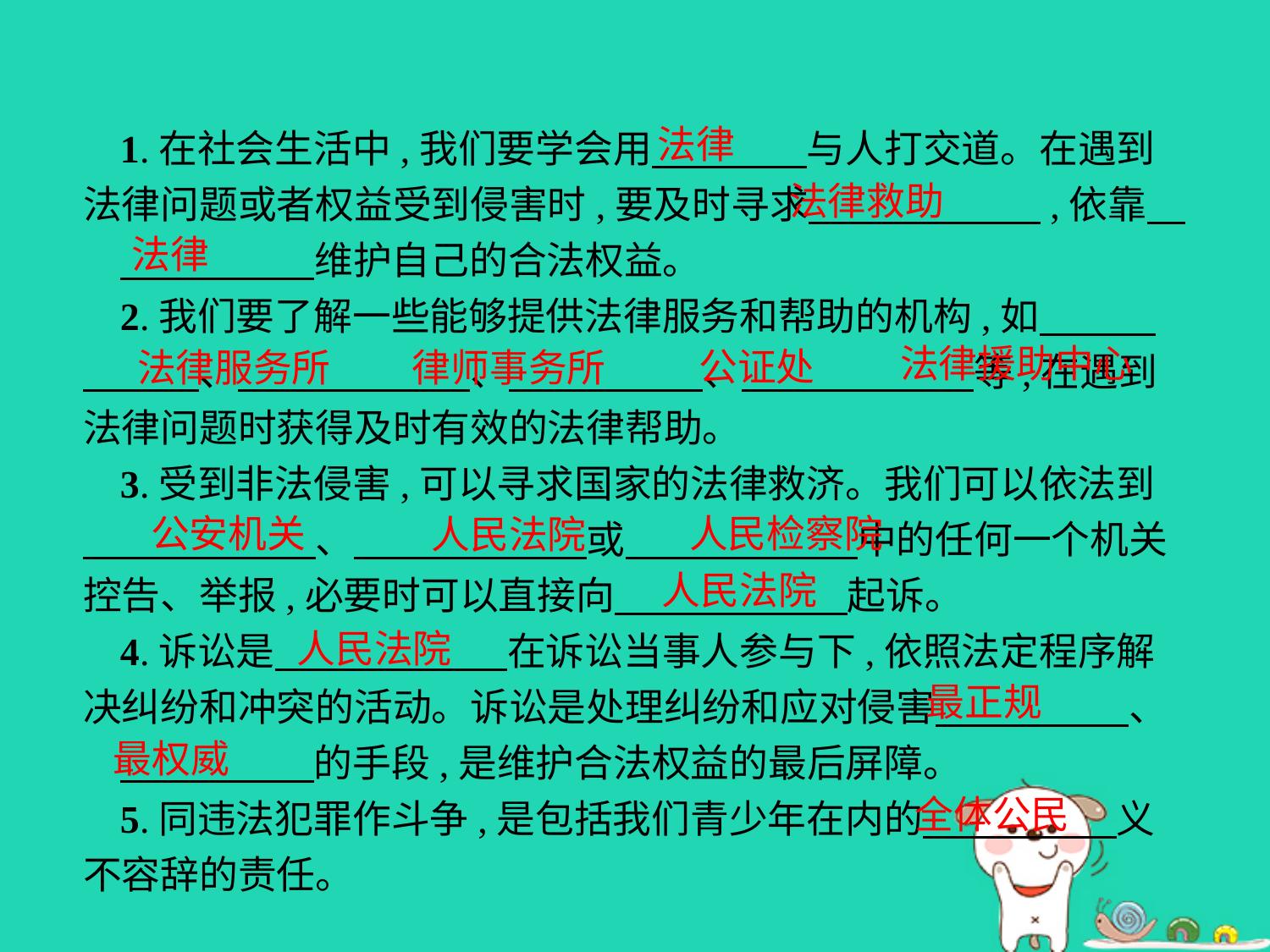

法律
1.在社会生活中,我们要学会用　　　　与人打交道。在遇到法律问题或者权益受到侵害时,要及时寻求　　　　　　,依靠
　　         　维护自己的合法权益。
2.我们要了解一些能够提供法律服务和帮助的机构,如　　　　　　、　　　　　　、　　　　　、　　　　　　等,在遇到法律问题时获得及时有效的法律帮助。
3.受到非法侵害,可以寻求国家的法律救济。我们可以依法到　　　　　　、　　　　　　或　　　　　　中的任何一个机关控告、举报,必要时可以直接向　　　　　　起诉。
4.诉讼是　　　　　　在诉讼当事人参与下,依照法定程序解决纠纷和冲突的活动。诉讼是处理纠纷和应对侵害　　　　　、
　　　　　的手段,是维护合法权益的最后屏障。
5.同违法犯罪作斗争,是包括我们青少年在内的　　　　　义不容辞的责任。
法律救助
法律
法律援助中心
公证处
法律服务所
律师事务所
人民检察院
公安机关
人民法院
人民法院
人民法院
最正规
最权威
全体公民